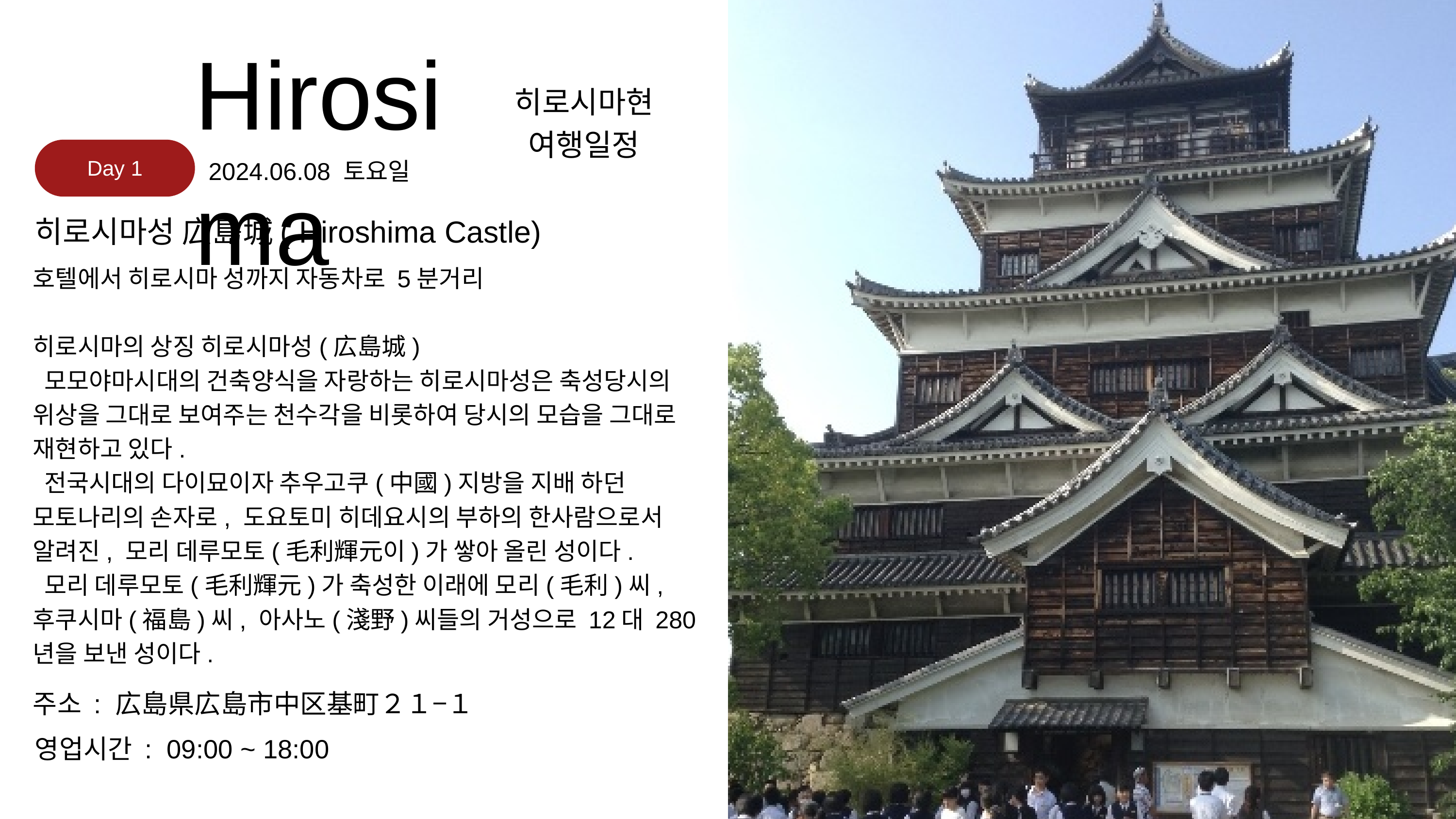

Hirosima
히로시마현 여행일정

Day 1
2024.06.08 토요일
히로시마성 広島城( Hiroshima Castle)
호텔에서 히로시마 성까지 자동차로 5분거리

히로시마의 상징 히로시마성(広島城)
 모모야마시대의 건축양식을 자랑하는 히로시마성은 축성당시의 위상을 그대로 보여주는 천수각을 비롯하여 당시의 모습을 그대로 재현하고 있다.
 전국시대의 다이묘이자 추우고쿠(中國)지방을 지배 하던 모토나리의 손자로, 도요토미 히데요시의 부하의 한사람으로서 알려진, 모리 데루모토(毛利輝元이)가 쌓아 올린 성이다.
 모리 데루모토(毛利輝元)가 축성한 이래에 모리(毛利)씨, 후쿠시마(福島)씨, 아사노(淺野)씨들의 거성으로 12대 280년을 보낸 성이다.
주소 : 広島県広島市中区基町２１−１
영업시간 :  09:00 ~ 18:00